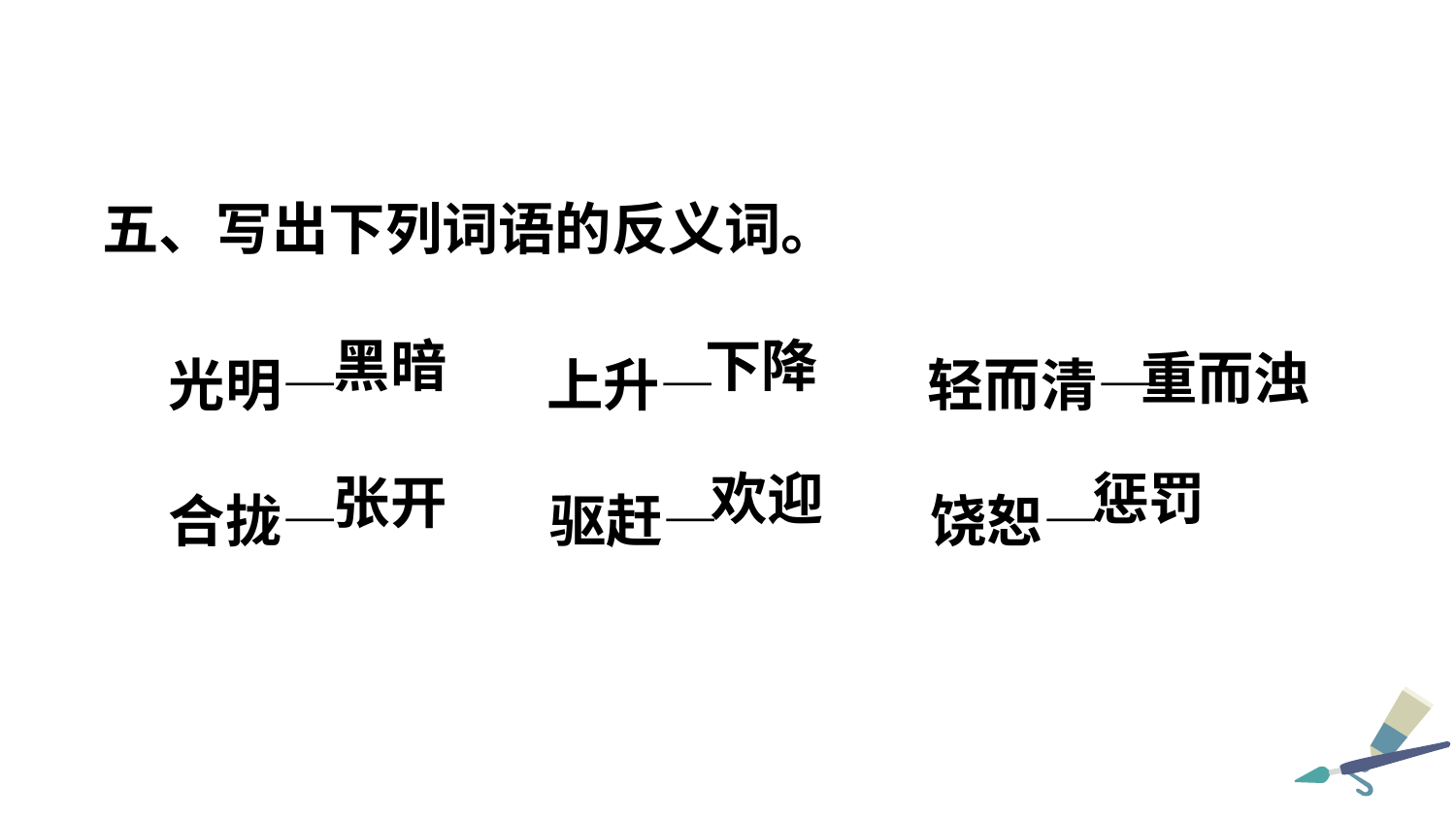

五、写出下列词语的反义词。
光明—               上升—              轻而清—
合拢—              驱赶—              饶恕—
重而浊
黑暗
下降
惩罚
欢迎
张开